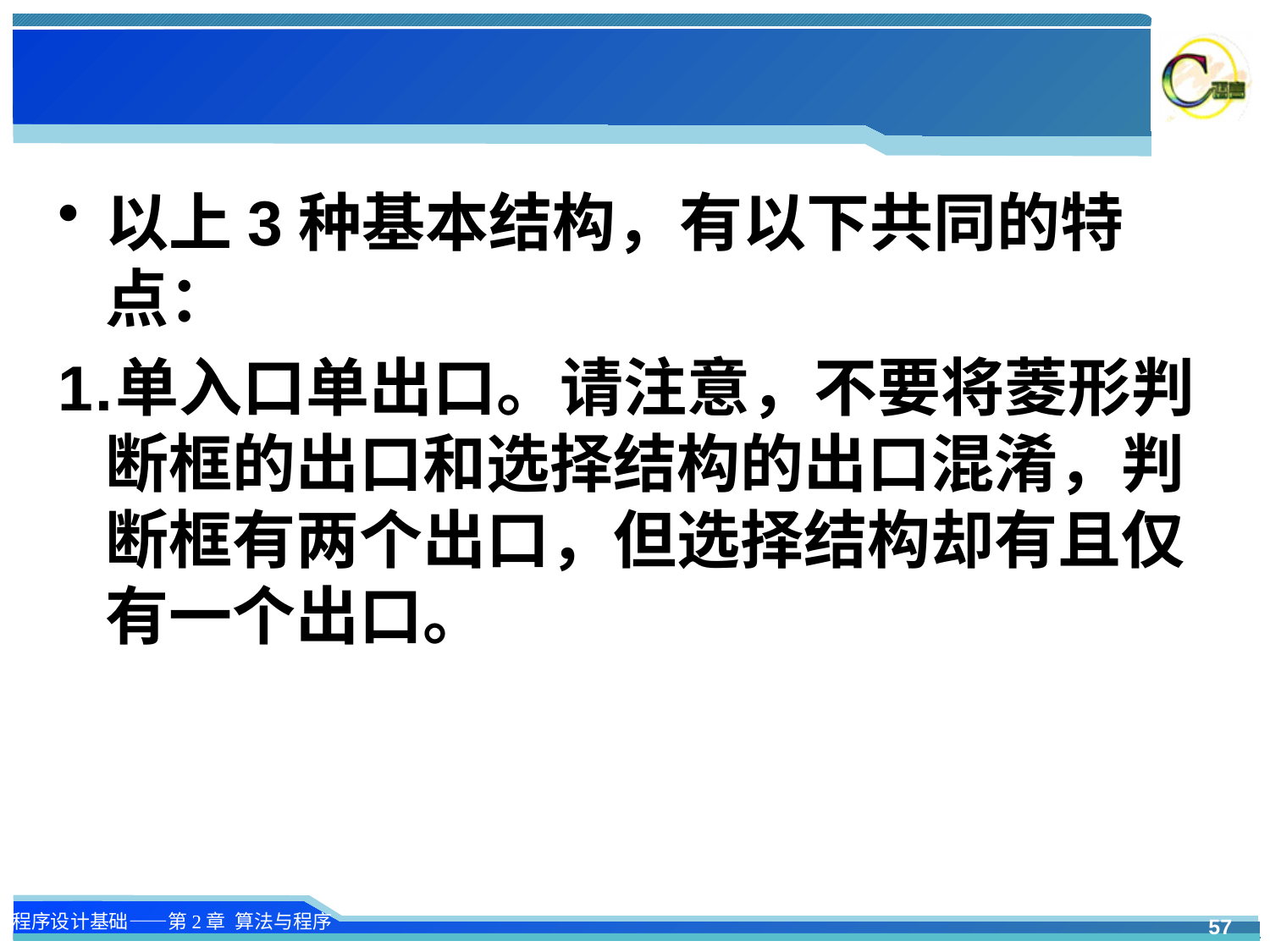

#
以上3种基本结构，有以下共同的特点：
单入口单出口。请注意，不要将菱形判断框的出口和选择结构的出口混淆，判断框有两个出口，但选择结构却有且仅有一个出口。
57